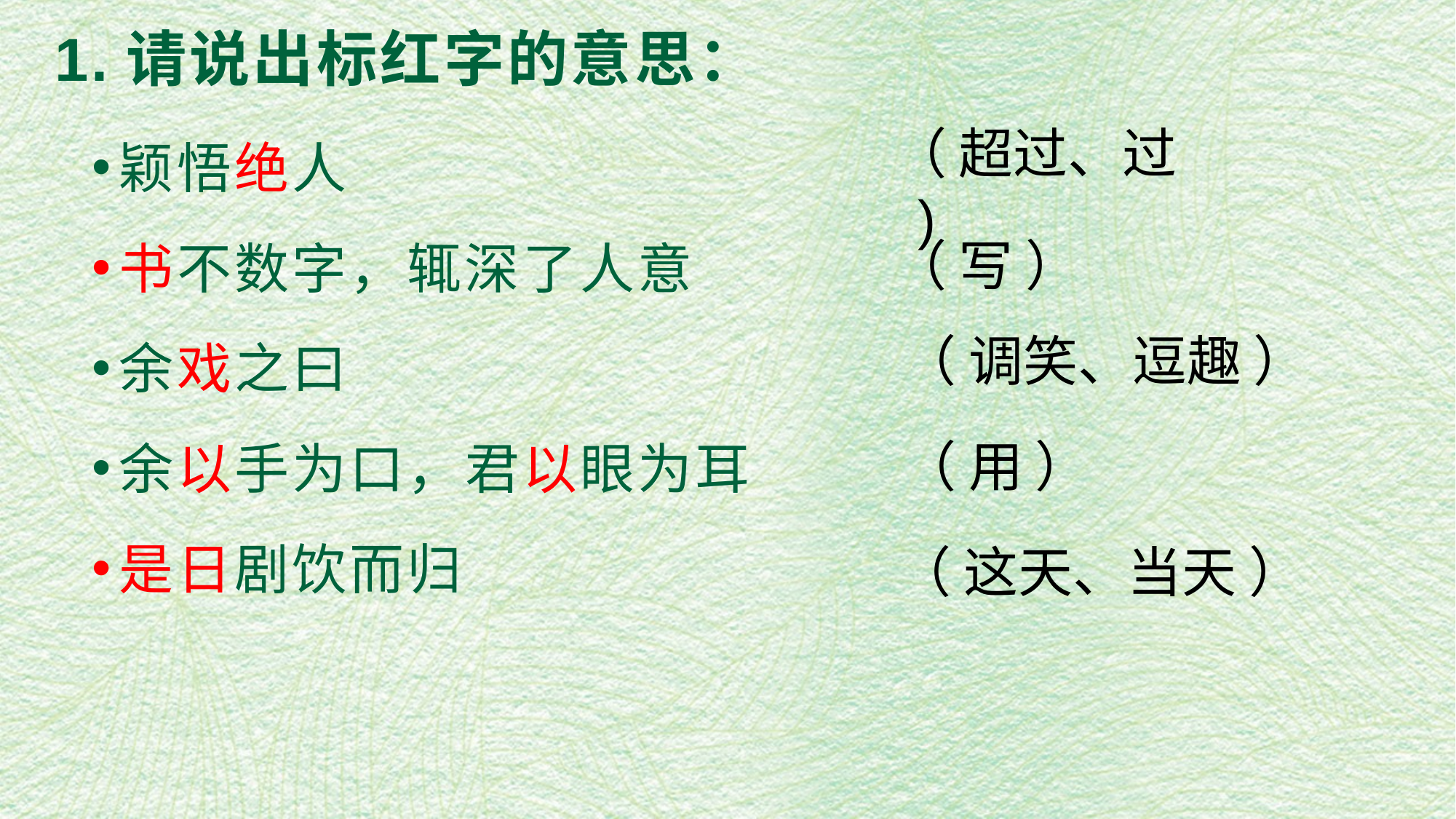

# 1.请说出标红字的意思：
（ 超过、过 )
颖悟绝人
书不数字，辄深了人意
余戏之曰
余以手为口，君以眼为耳
是日剧饮而归
（ 写 ）
（ 调笑、逗趣 ）
（ 用 ）
（ 这天、当天 ）